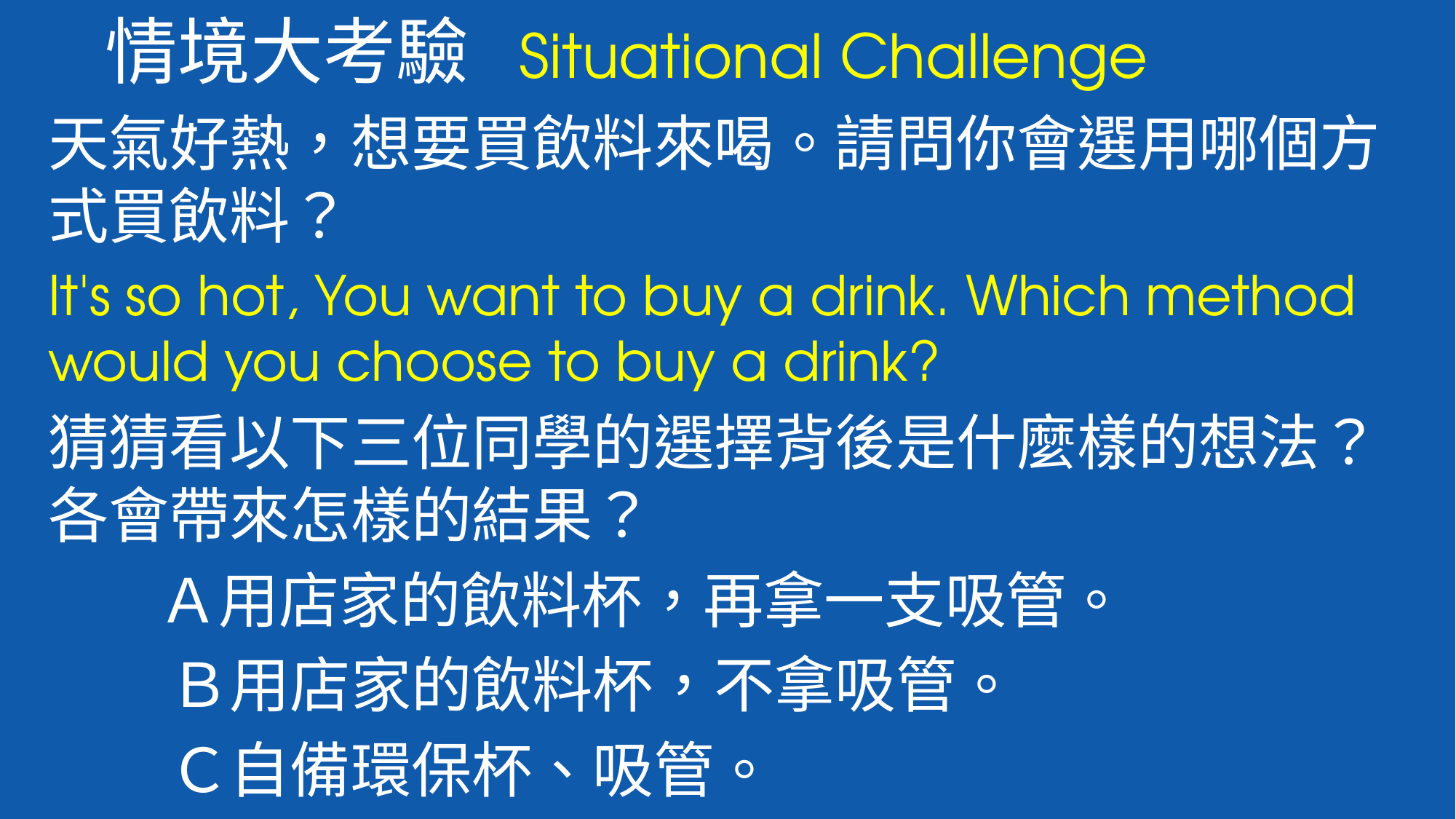

情境大考驗  Situational Challenge
天氣好熱，想要買飲料來喝。請問你會選用哪個方式買飲料？
It's so hot, You want to buy a drink. Which method would you choose to buy a drink?
猜猜看以下三位同學的選擇背後是什麼樣的想法？各會帶來怎樣的結果？
       Ａ用店家的飲料杯，再拿一支吸管。
　　Ｂ用店家的飲料杯，不拿吸管。
　　Ｃ自備環保杯、吸管。